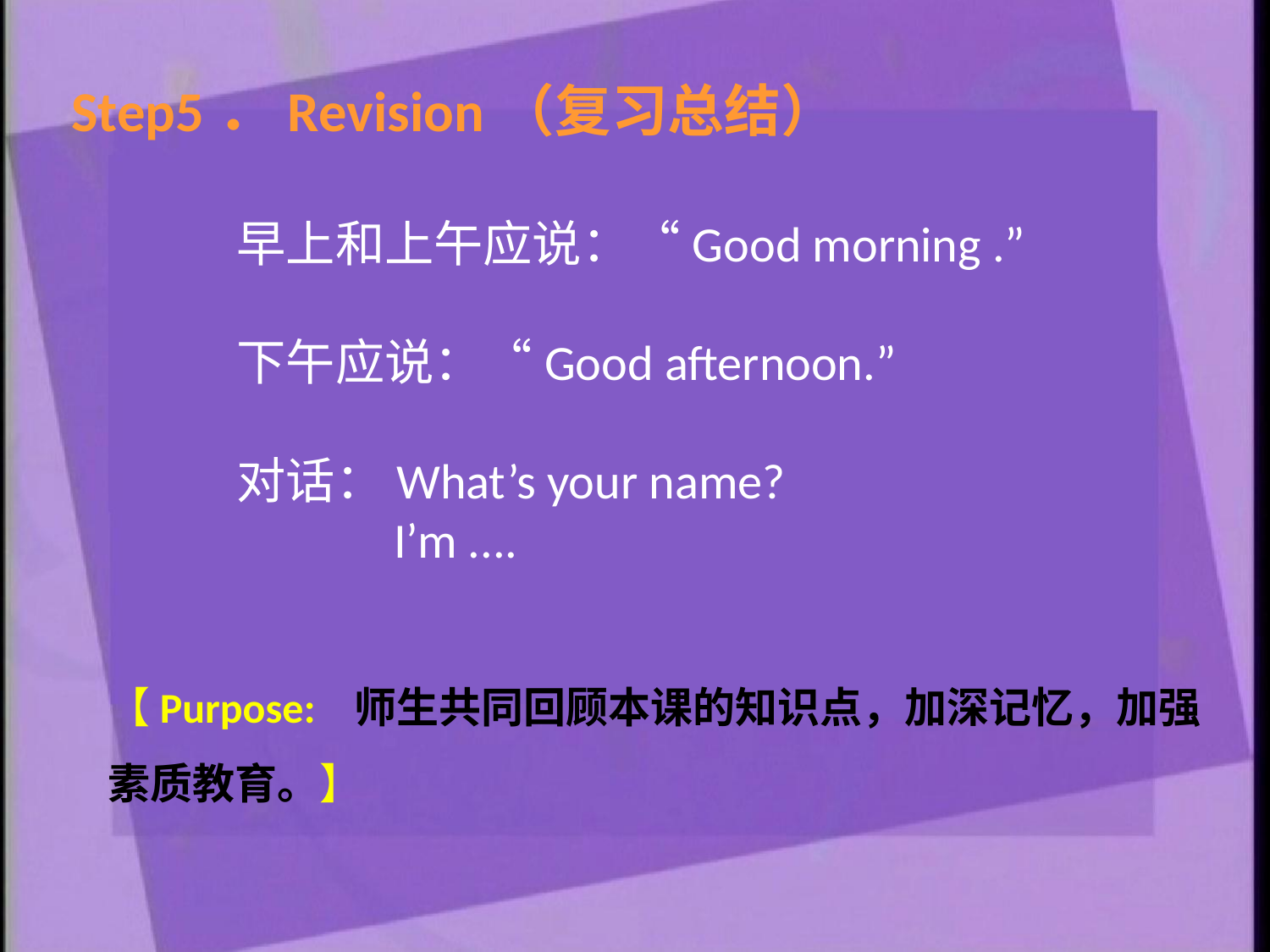

Step5．Revision（复习总结）
早上和上午应说：“Good morning .”

下午应说：“Good afternoon.”

对话：What’s your name?
              I’m ....
【Purpose:   师生共同回顾本课的知识点，加深记忆，加强素质教育。】